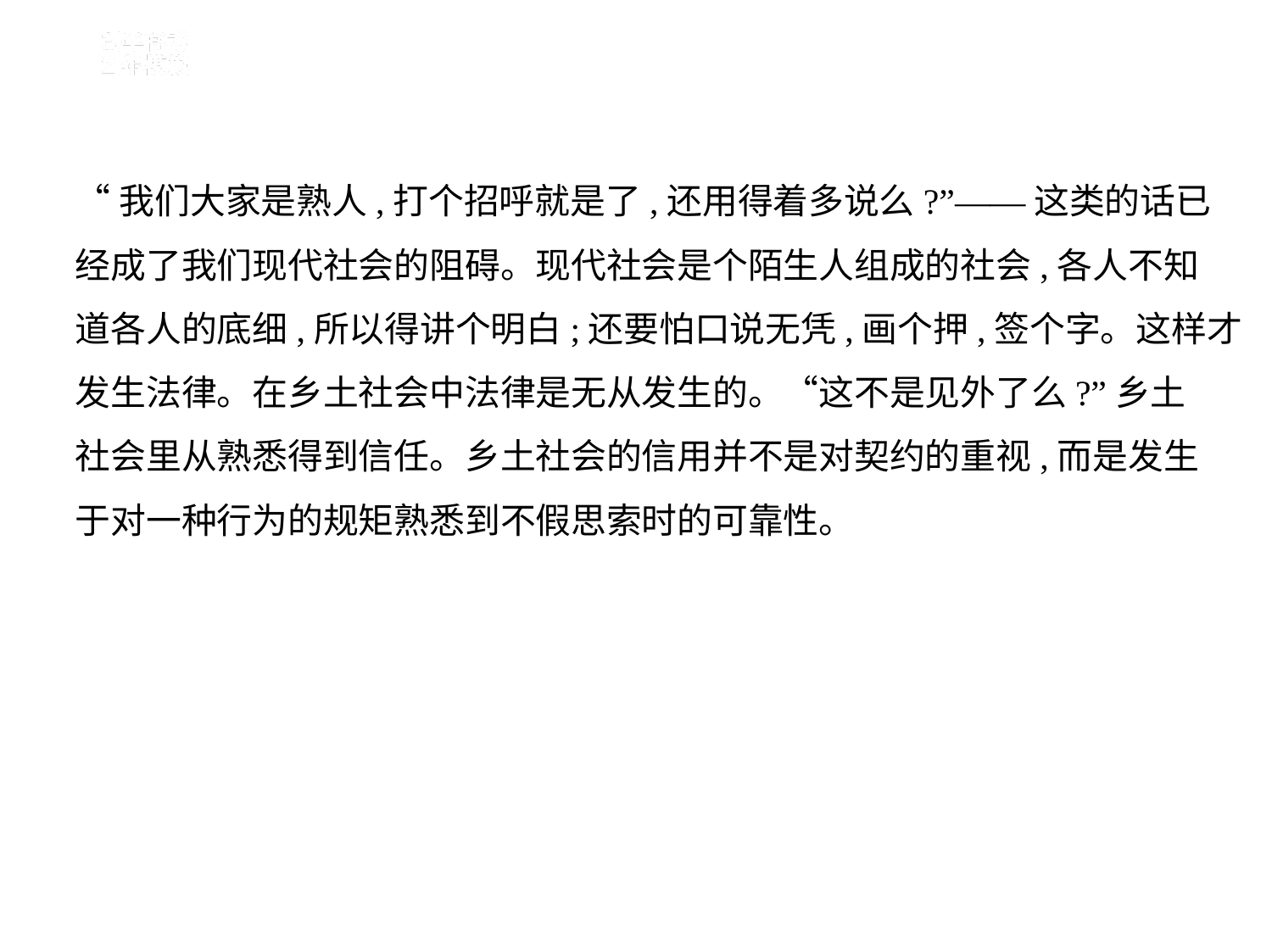

“我们大家是熟人,打个招呼就是了,还用得着多说么?”——这类的话已
经成了我们现代社会的阻碍。现代社会是个陌生人组成的社会,各人不知
道各人的底细,所以得讲个明白;还要怕口说无凭,画个押,签个字。这样才
发生法律。在乡土社会中法律是无从发生的。“这不是见外了么?”乡土
社会里从熟悉得到信任。乡土社会的信用并不是对契约的重视,而是发生
于对一种行为的规矩熟悉到不假思索时的可靠性。